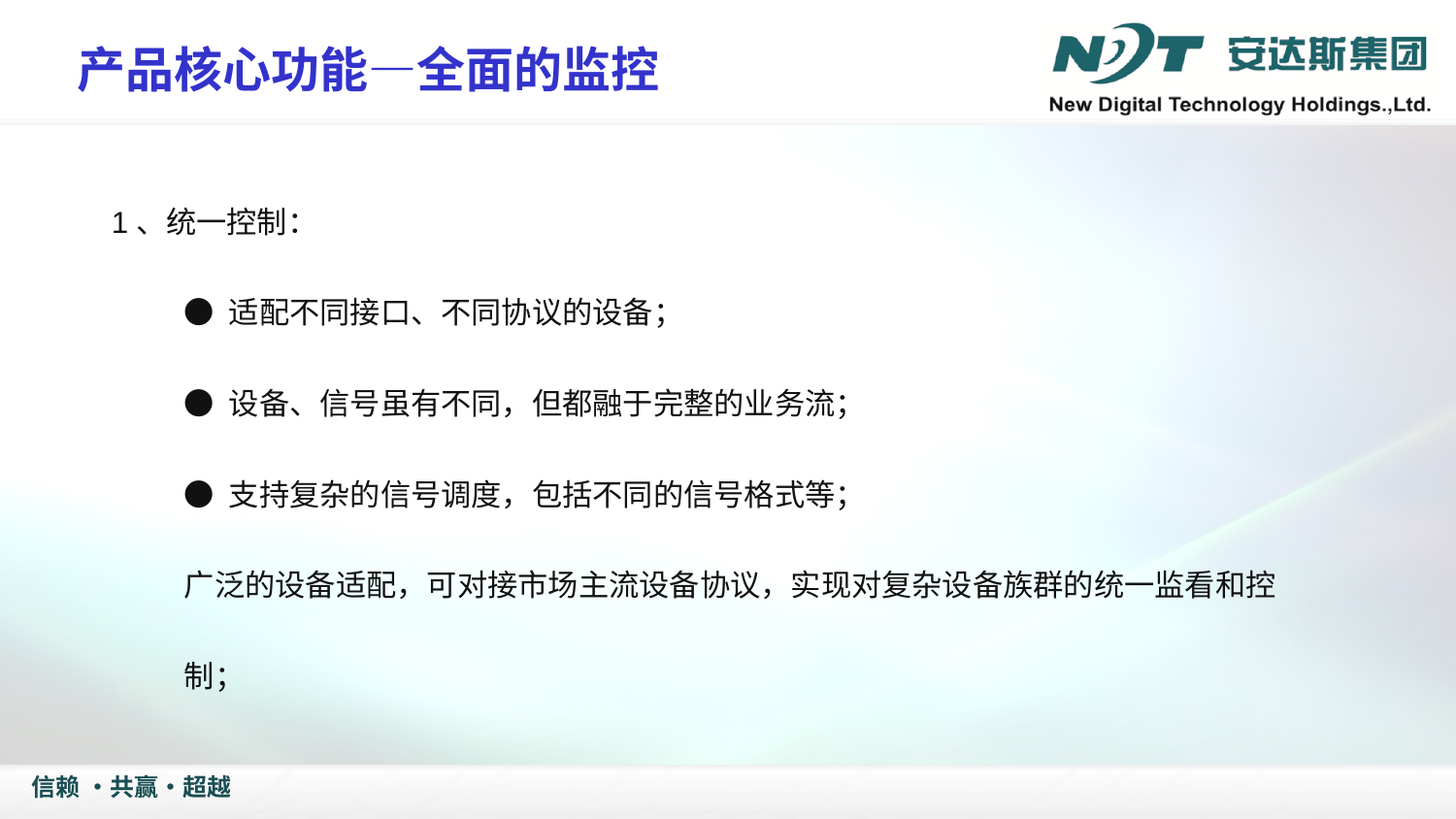

产品核心功能—全面的监控
1、统一控制：
● 适配不同接口、不同协议的设备；
● 设备、信号虽有不同，但都融于完整的业务流；
● 支持复杂的信号调度，包括不同的信号格式等；
广泛的设备适配，可对接市场主流设备协议，实现对复杂设备族群的统一监看和控制；